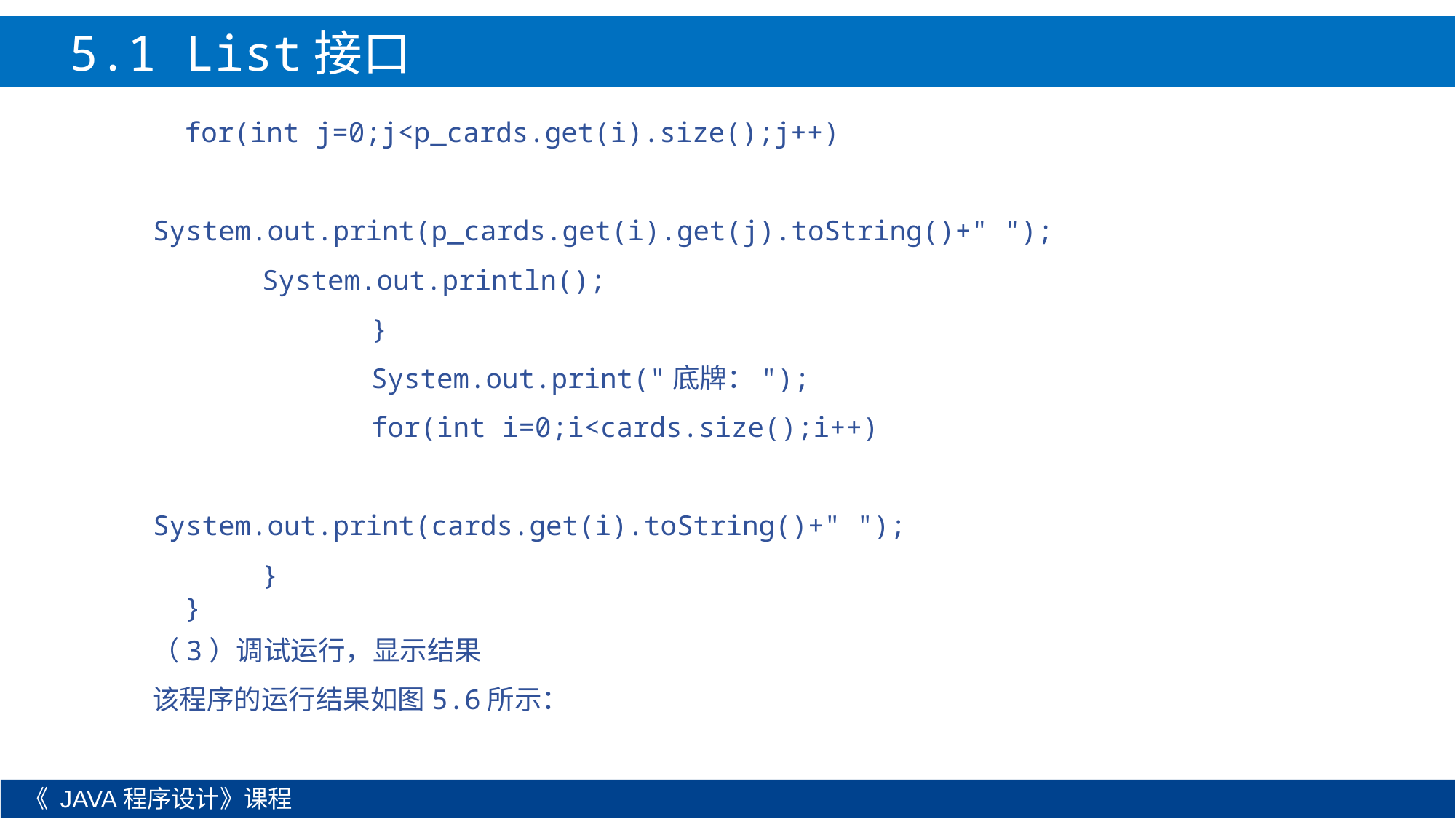

5.1 List接口
for(int j=0;j<p_cards.get(i).size();j++)
	System.out.print(p_cards.get(i).get(j).toString()+" ");
	System.out.println();
		}
		System.out.print("底牌：");
		for(int i=0;i<cards.size();i++)
			System.out.print(cards.get(i).toString()+" ");
	}
}
（3）调试运行，显示结果
该程序的运行结果如图5.6所示：
《 JAVA程序设计》课程